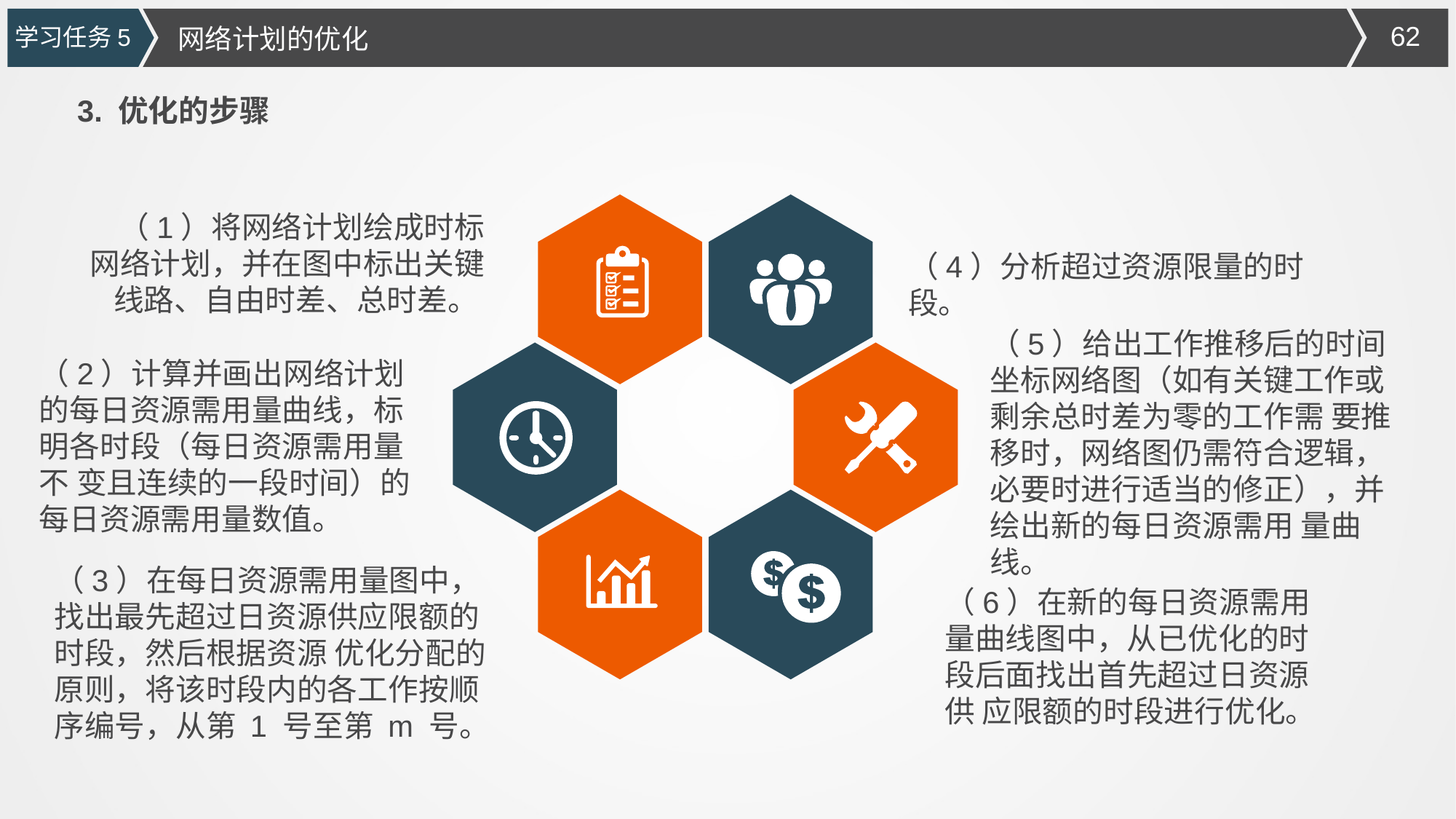

学习任务5
网络计划的优化
3. 优化的步骤

（1）将网络计划绘成时标网络计划，并在图中标出关键线路、自由时差、总时差。
（4）分析超过资源限量的时段。

（5）给出工作推移后的时间坐标网络图（如有关键工作或剩余总时差为零的工作需 要推移时，网络图仍需符合逻辑，必要时进行适当的修正），并绘出新的每日资源需用 量曲线。

（2）计算并画出网络计划的每日资源需用量曲线，标明各时段（每日资源需用量不 变且连续的一段时间）的每日资源需用量数值。

（3）在每日资源需用量图中，找出最先超过日资源供应限额的时段，然后根据资源 优化分配的原则，将该时段内的各工作按顺序编号，从第 1 号至第 m 号。
（6）在新的每日资源需用量曲线图中，从已优化的时段后面找出首先超过日资源供 应限额的时段进行优化。